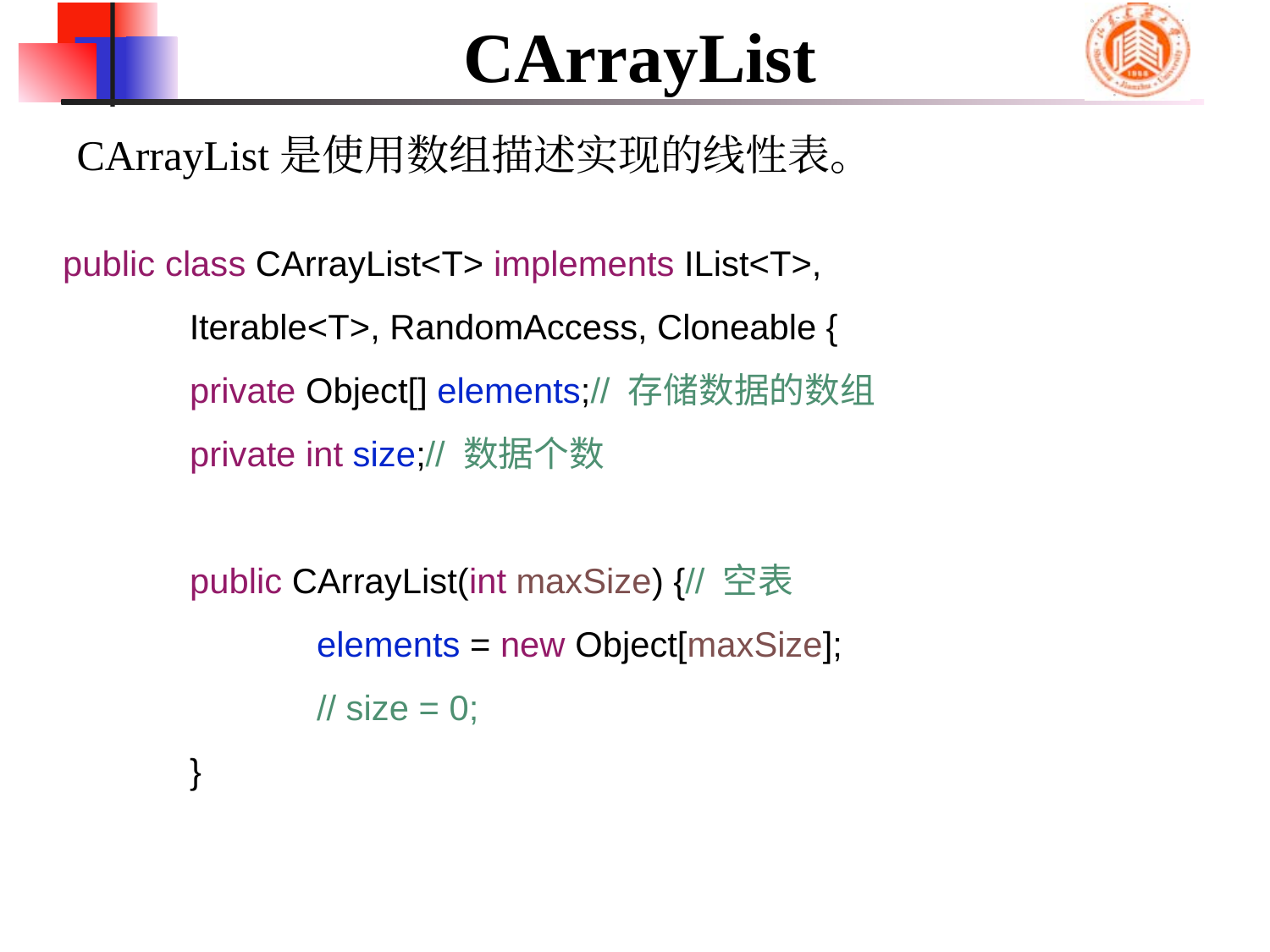

# CArrayList
CArrayList是使用数组描述实现的线性表。

public class CArrayList<T> implements IList<T>,
             Iterable<T>, RandomAccess, Cloneable {
	private Object[] elements;// 存储数据的数组
	private int size;// 数据个数

	public CArrayList(int maxSize) {// 空表
		elements = new Object[maxSize];
		// size = 0;
	}